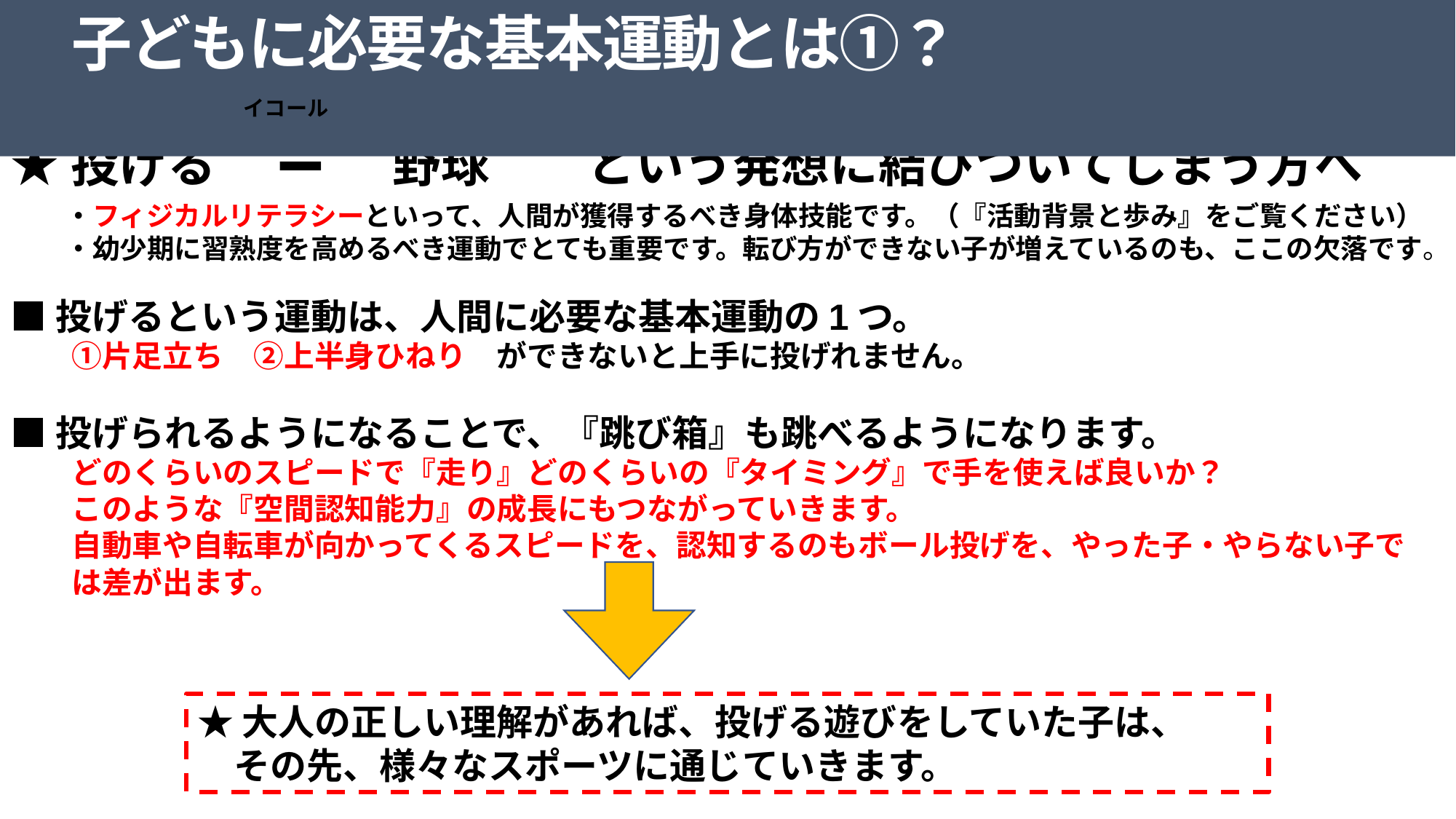

子どもに必要な基本運動とは①？
イコール
★投げる　=　野球　　という発想に結びついてしまう方へ
　　・フィジカルリテラシーといって、人間が獲得するべき身体技能です。（『活動背景と歩み』をご覧ください）
　　・幼少期に習熟度を高めるべき運動でとても重要です。転び方ができない子が増えているのも、ここの欠落です。

■投げるという運動は、人間に必要な基本運動の1つ。
　　①片足立ち　②上半身ひねり　ができないと上手に投げれません。

■投げられるようになることで、『跳び箱』も跳べるようになります。
　　どのくらいのスピードで『走り』どのくらいの『タイミング』で手を使えば良いか？
　　このような『空間認知能力』の成長にもつながっていきます。
　　自動車や自転車が向かってくるスピードを、認知するのもボール投げを、やった子・やらない子で
　　は差が出ます。

★大人の正しい理解があれば、投げる遊びをしていた子は、
　その先、様々なスポーツに通じていきます。